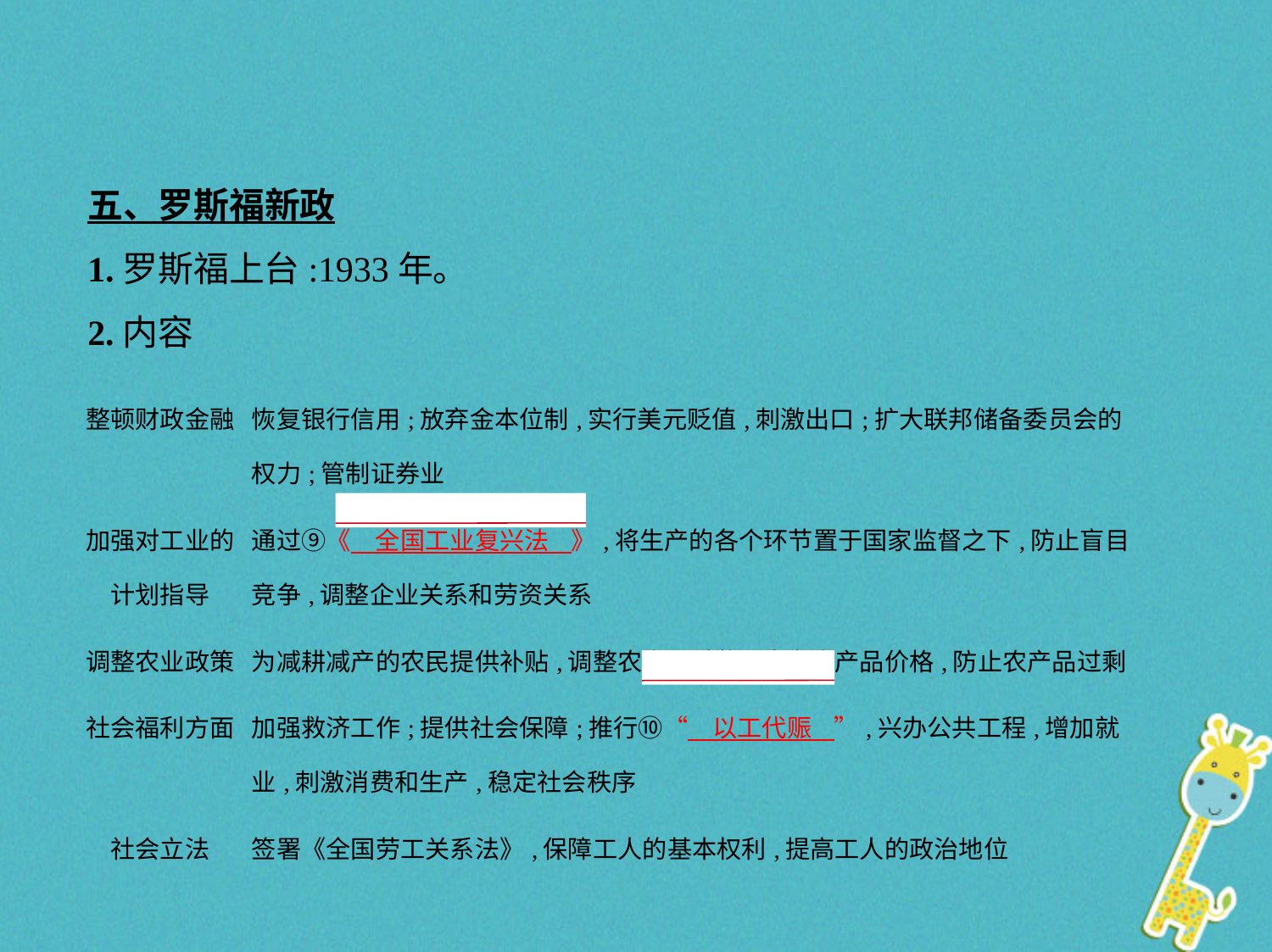

五、罗斯福新政
1.罗斯福上台:1933年。
2.内容
| 整顿财政金融 | 恢复银行信用;放弃金本位制,实行美元贬值,刺激出口;扩大联邦储备委员会的权力;管制证券业 |
| --- | --- |
| 加强对工业的 计划指导 | 通过⑨《　全国工业复兴法    》,将生产的各个环节置于国家监督之下,防止盲目竞争,调整企业关系和劳资关系 |
| 调整农业政策 | 为减耕减产的农民提供补贴,调整农产品结构,稳定农产品价格,防止农产品过剩 |
| 社会福利方面 | 加强救济工作;提供社会保障;推行⑩“　以工代赈    ”,兴办公共工程,增加就业,刺激消费和生产,稳定社会秩序 |
| 社会立法 | 签署《全国劳工关系法》,保障工人的基本权利,提高工人的政治地位 |